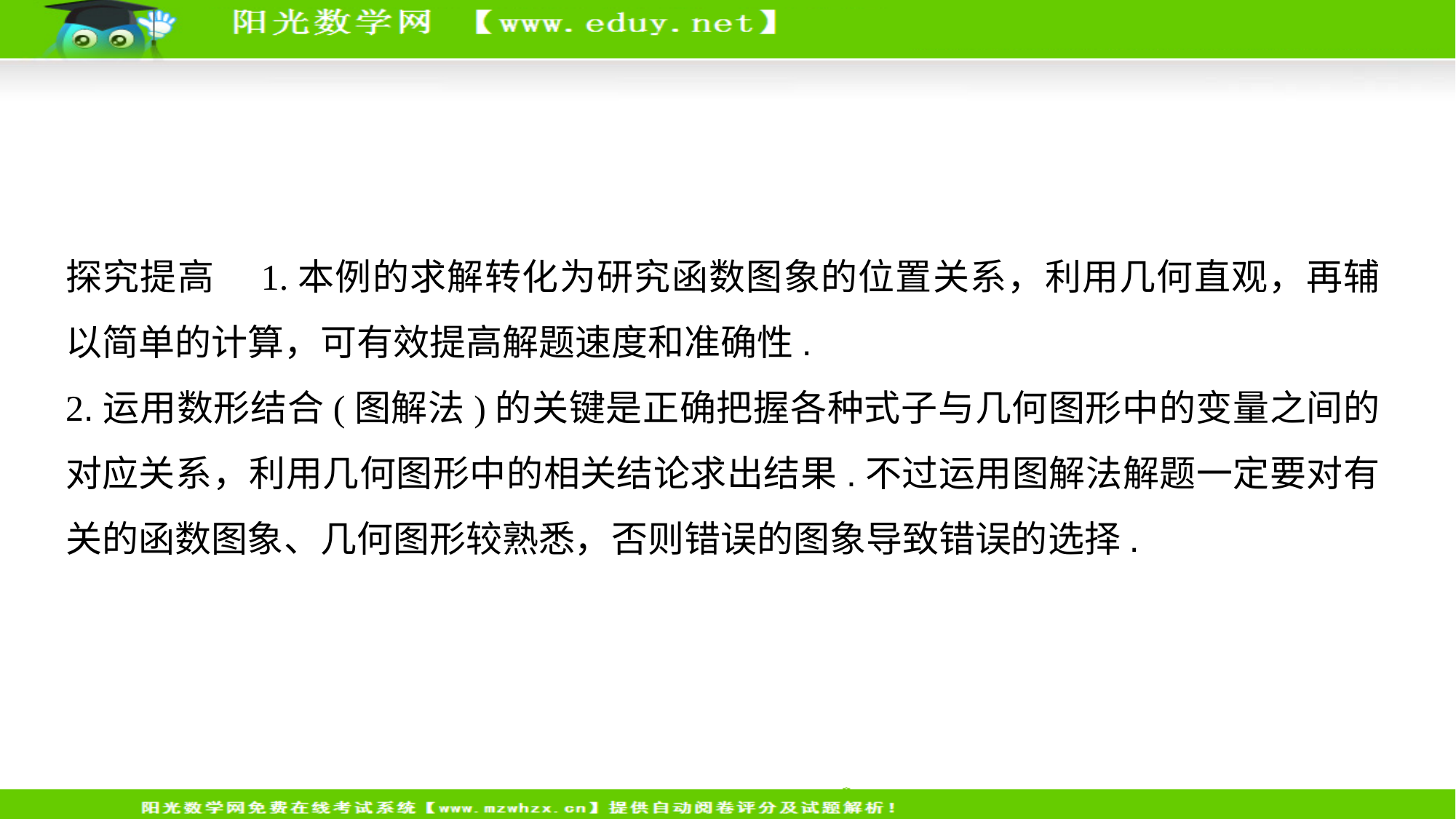

探究提高　1.本例的求解转化为研究函数图象的位置关系，利用几何直观，再辅以简单的计算，可有效提高解题速度和准确性.
2.运用数形结合(图解法)的关键是正确把握各种式子与几何图形中的变量之间的对应关系，利用几何图形中的相关结论求出结果.不过运用图解法解题一定要对有关的函数图象、几何图形较熟悉，否则错误的图象导致错误的选择.